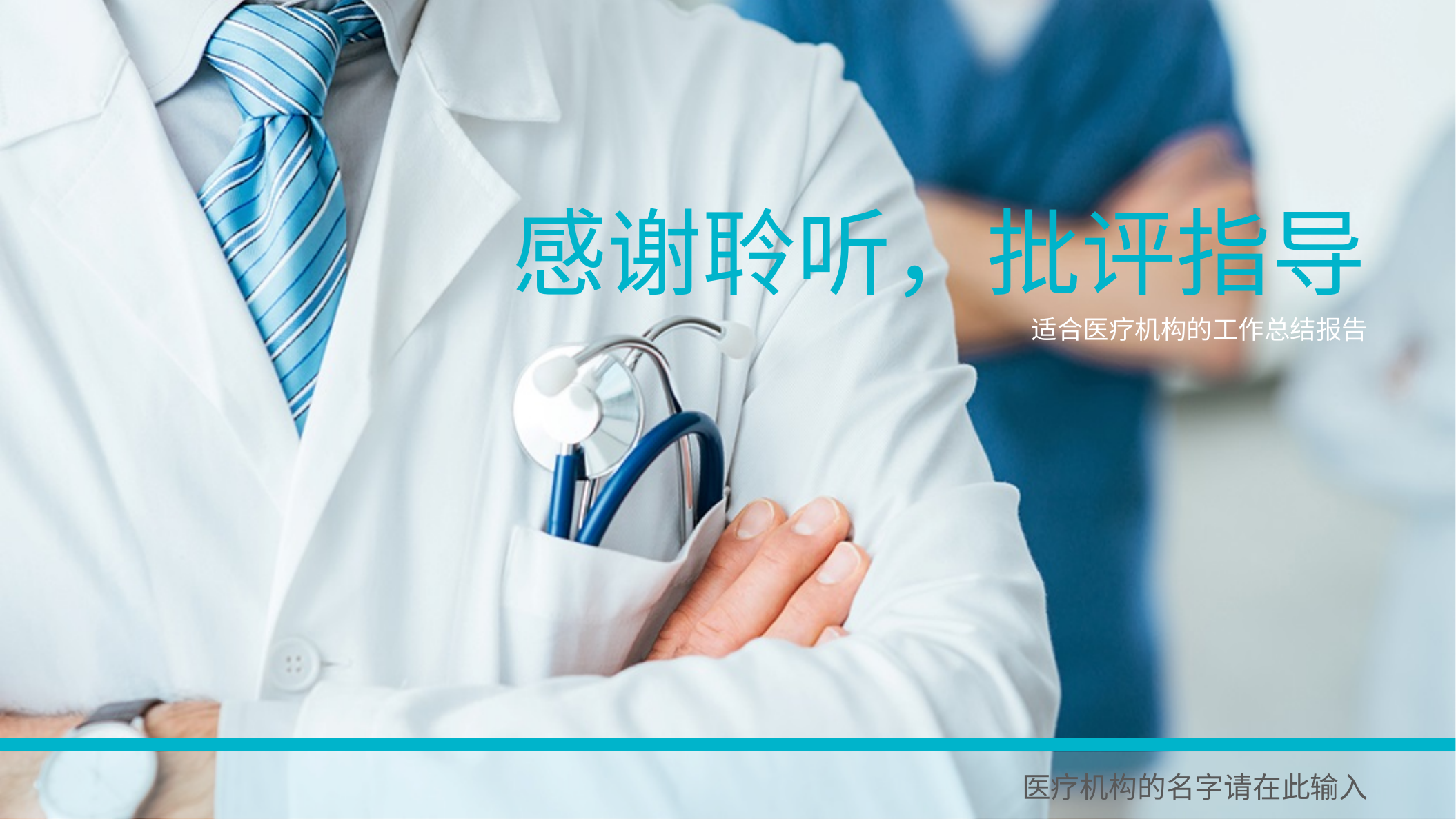

感谢聆听，批评指导
适合医疗机构的工作总结报告

医疗机构的名字请在此输入